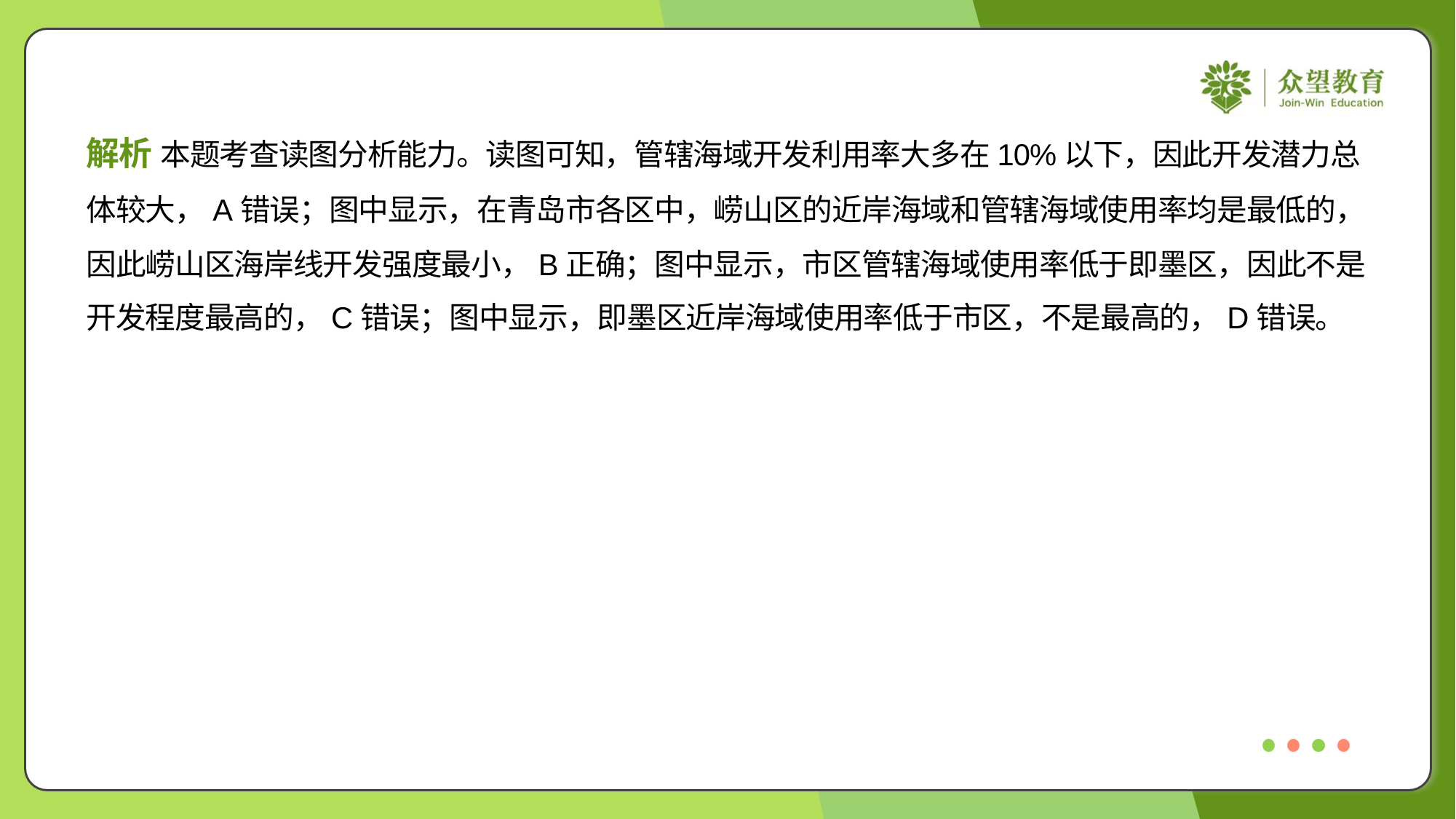

解析 本题考查读图分析能力。读图可知，管辖海域开发利用率大多在10%以下，因此开发潜力总
体较大，A错误；图中显示，在青岛市各区中，崂山区的近岸海域和管辖海域使用率均是最低的，
因此崂山区海岸线开发强度最小，B正确；图中显示，市区管辖海域使用率低于即墨区，因此不是
开发程度最高的，C错误；图中显示，即墨区近岸海域使用率低于市区，不是最高的，D错误。